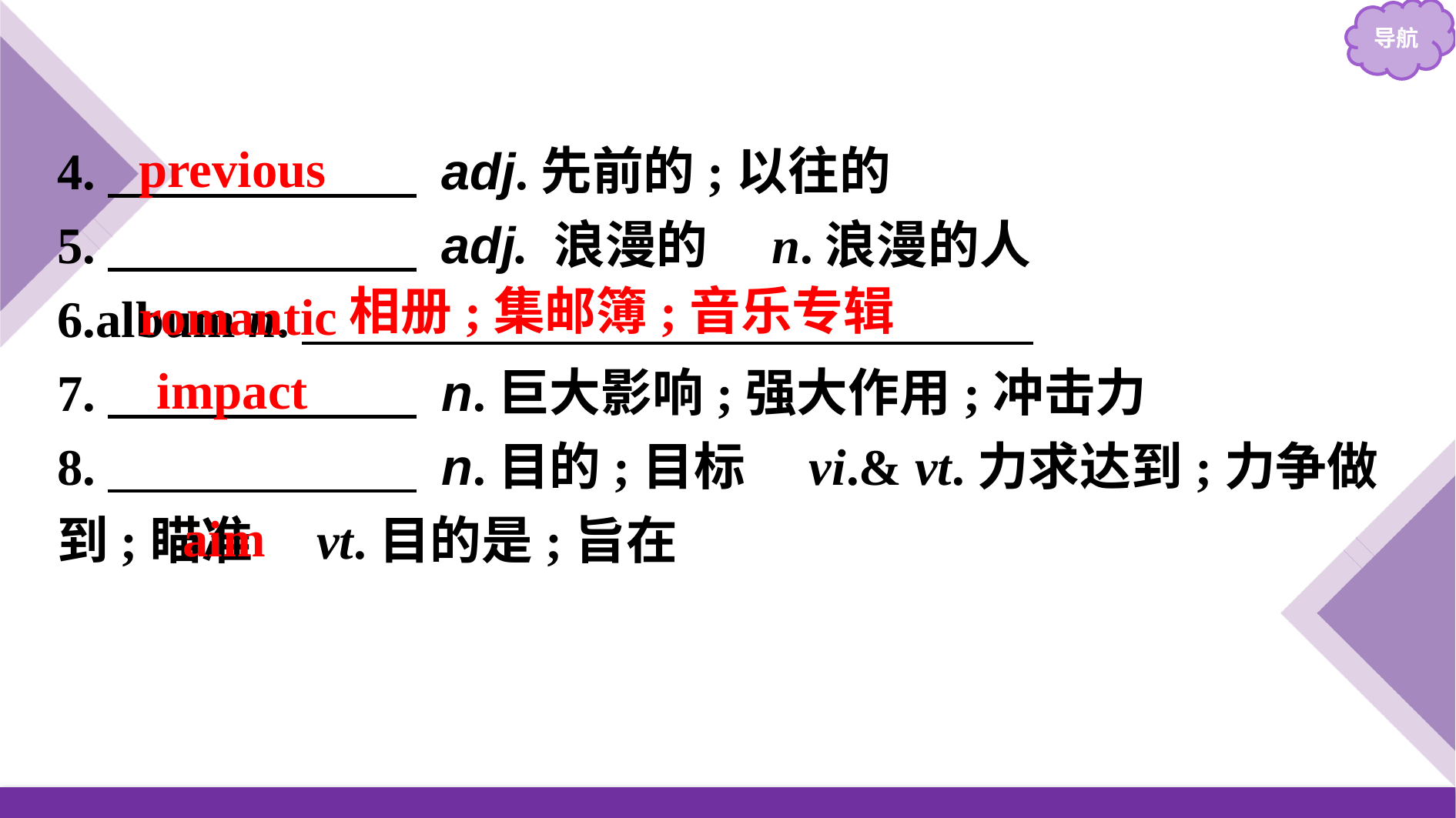

previous
romantic
4.　　　　　　 adj.先前的;以往的
5.　　　　　　 adj. 浪漫的　n.浪漫的人
6.album n.
7.　　　　　　 n.巨大影响;强大作用;冲击力
8.　　　　　　 n.目的;目标　vi.& vt.力求达到;力争做到;瞄准　vt.目的是;旨在
相册;集邮簿;音乐专辑
impact
  aim